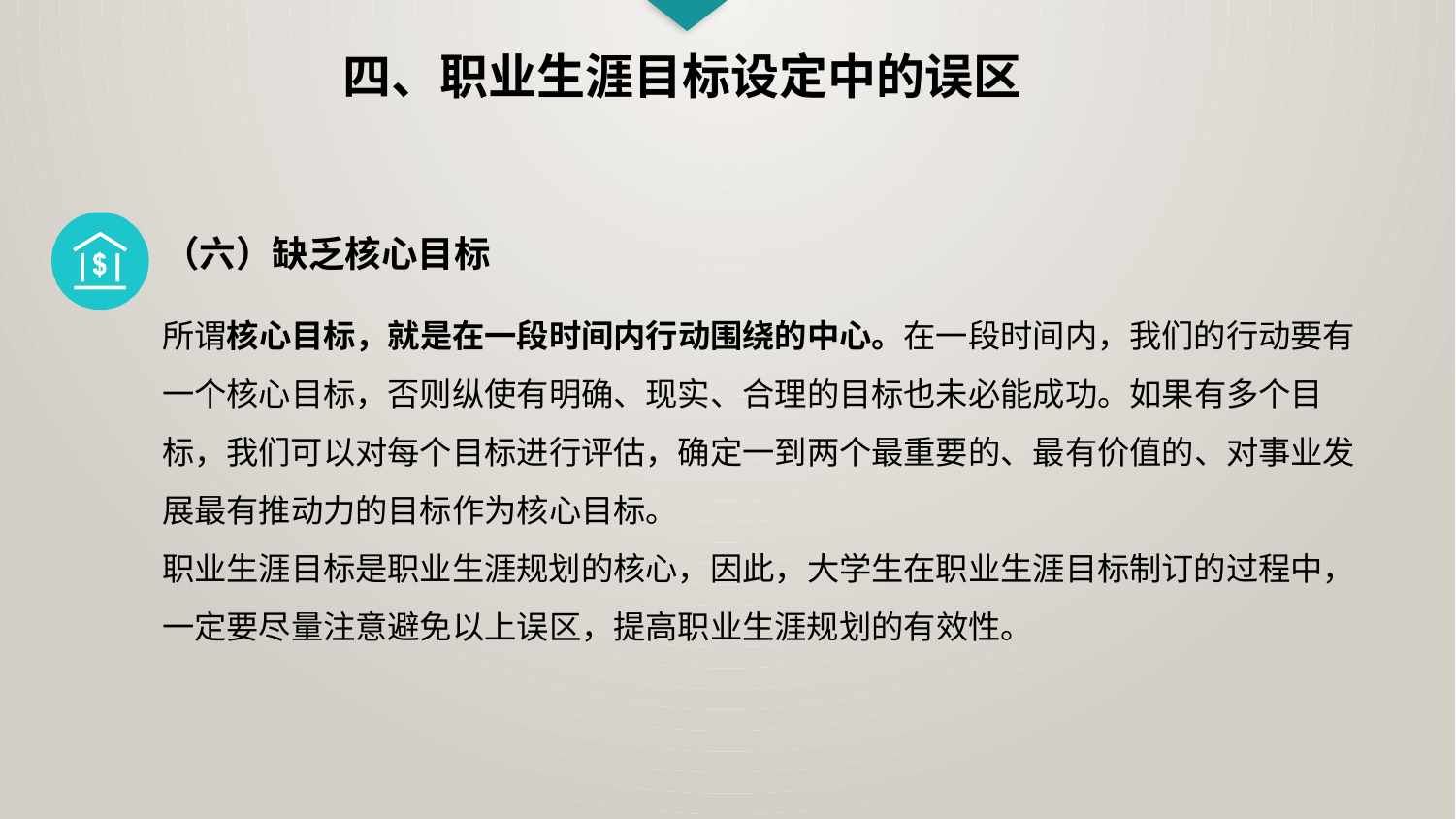

四、职业生涯目标设定中的误区

（六）缺乏核心目标

所谓核心目标，就是在一段时间内行动围绕的中心。在一段时间内，我们的行动要有一个核心目标，否则纵使有明确、现实、合理的目标也未必能成功。如果有多个目标，我们可以对每个目标进行评估，确定一到两个最重要的、最有价值的、对事业发展最有推动力的目标作为核心目标。
职业生涯目标是职业生涯规划的核心，因此，大学生在职业生涯目标制订的过程中，一定要尽量注意避免以上误区，提高职业生涯规划的有效性。
56